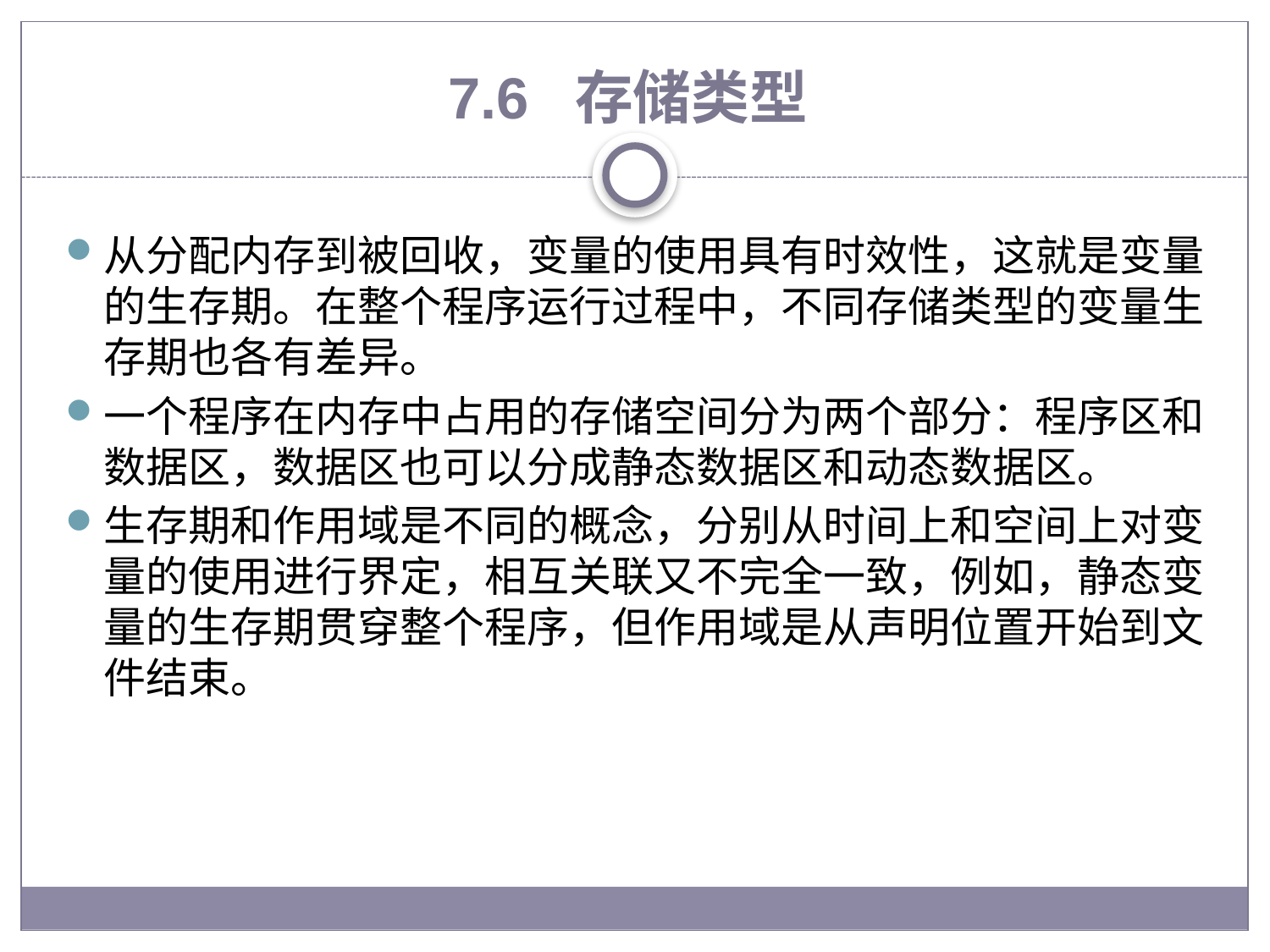

# 7.6  存储类型
从分配内存到被回收，变量的使用具有时效性，这就是变量的生存期。在整个程序运行过程中，不同存储类型的变量生存期也各有差异。
一个程序在内存中占用的存储空间分为两个部分：程序区和数据区，数据区也可以分成静态数据区和动态数据区。
生存期和作用域是不同的概念，分别从时间上和空间上对变量的使用进行界定，相互关联又不完全一致，例如，静态变量的生存期贯穿整个程序，但作用域是从声明位置开始到文件结束。